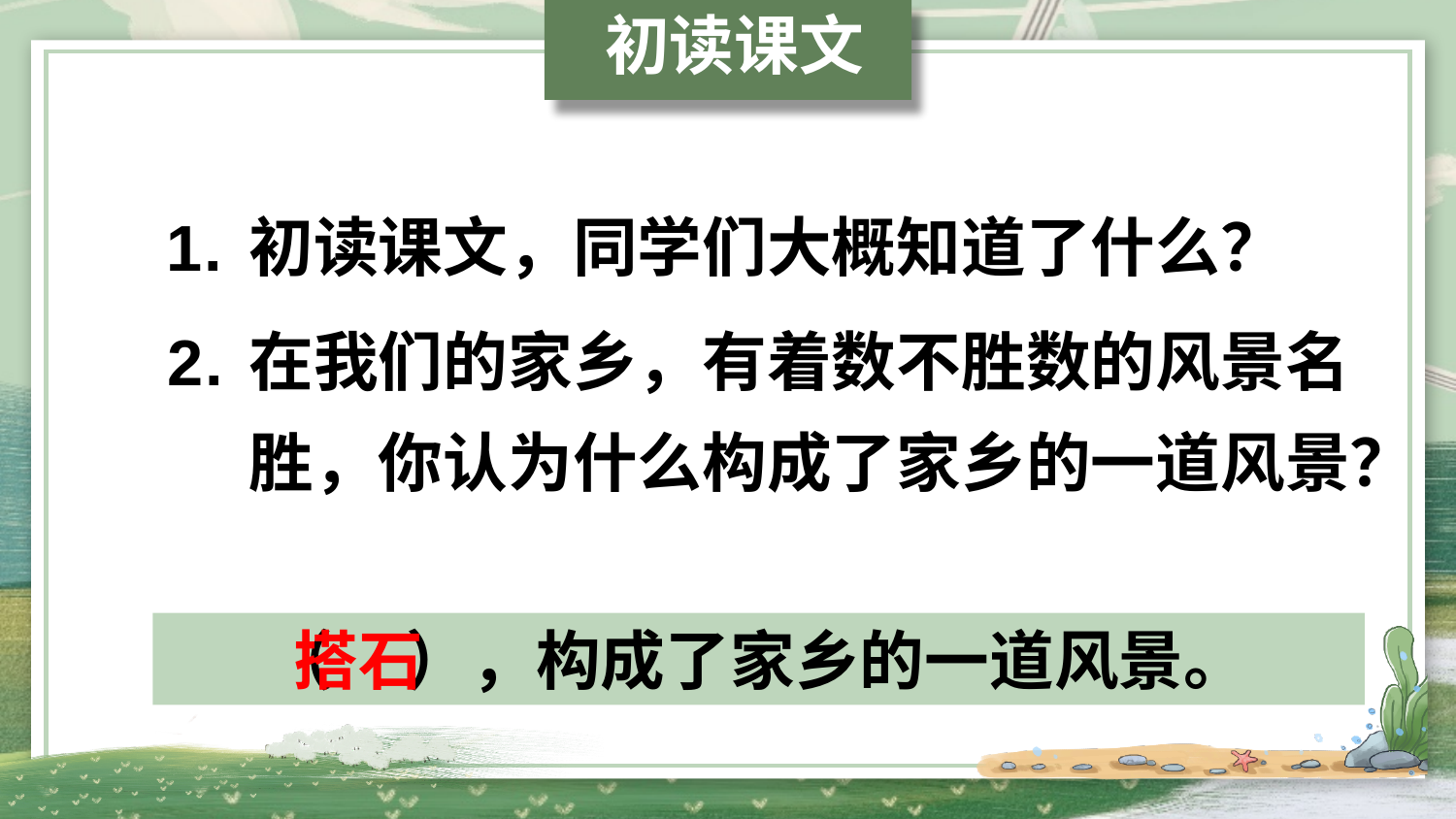

初读课文
初读课文，同学们大概知道了什么？
在我们的家乡，有着数不胜数的风景名胜，你认为什么构成了家乡的一道风景？
（     ），构成了家乡的一道风景。
搭石